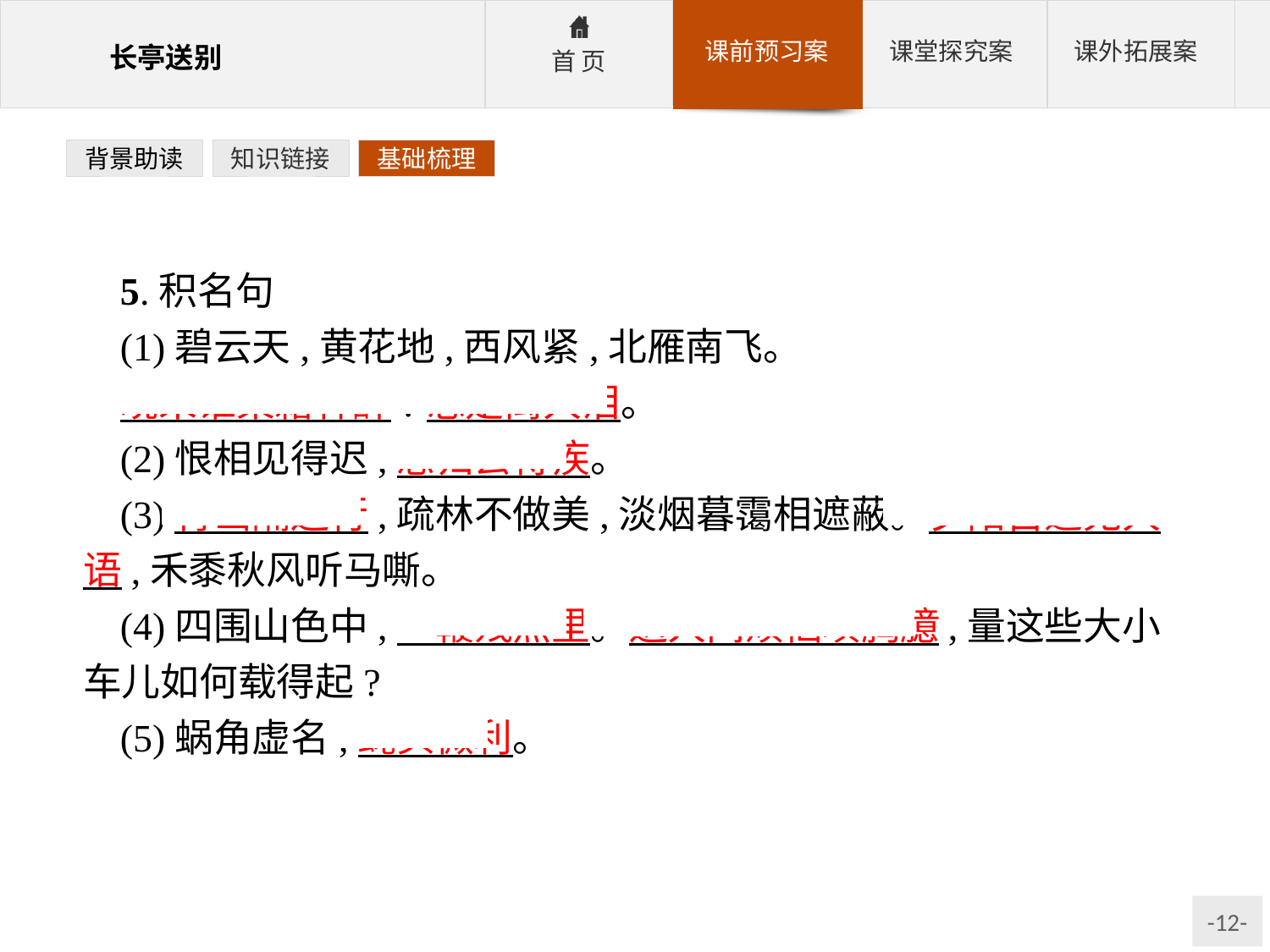

背景助读
知识链接
基础梳理
5.积名句
(1)碧云天,黄花地,西风紧,北雁南飞。
晓来谁染霜林醉?总是离人泪。
(2)恨相见得迟,怨归去得疾。
(3)青山隔送行,疏林不做美,淡烟暮霭相遮蔽。夕阳古道无人语,禾黍秋风听马嘶。
(4)四围山色中,一鞭残照里。遍人间烦恼填胸臆,量这些大小车儿如何载得起?
(5)蜗角虚名,蝇头微利。